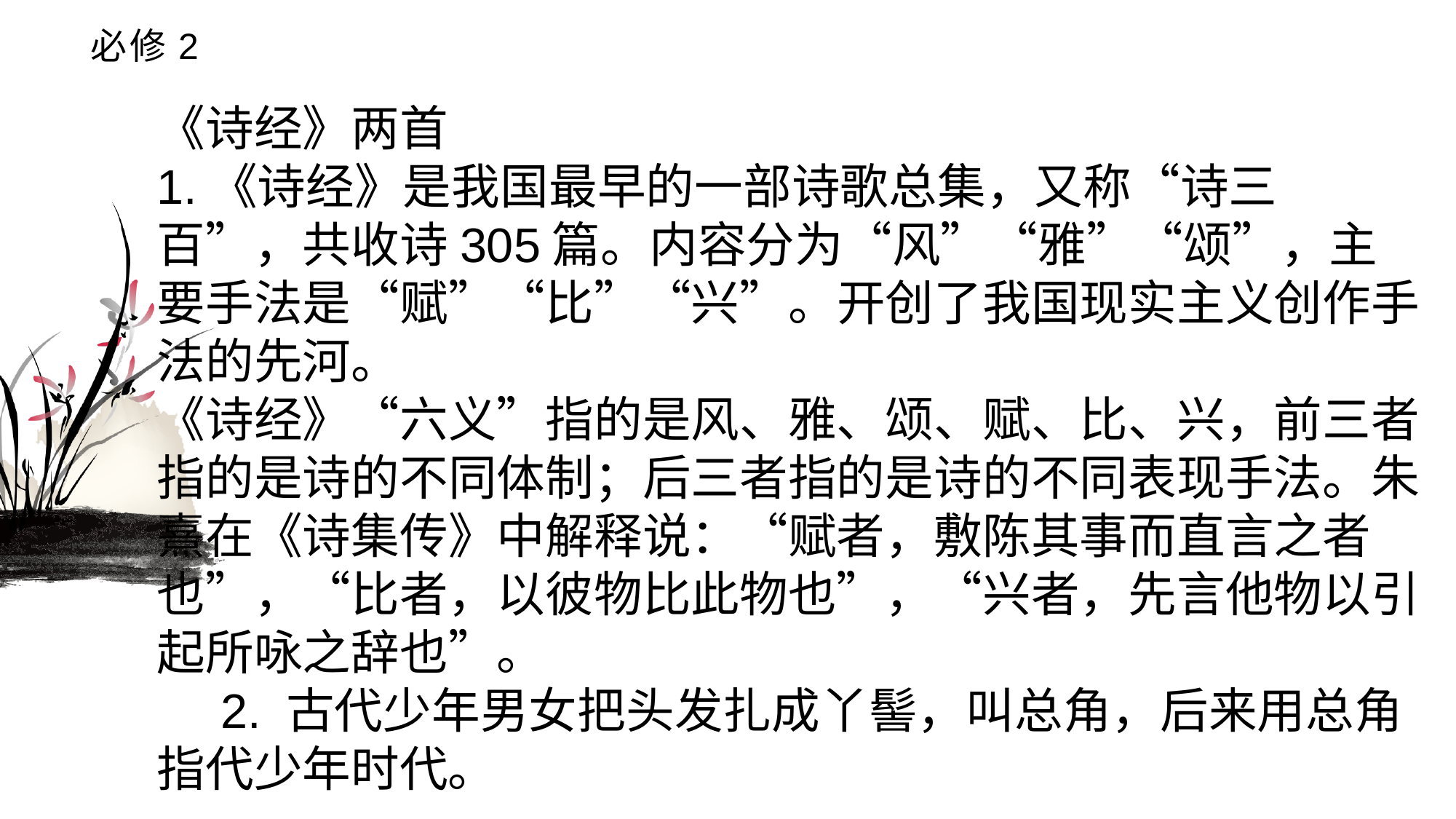

# 必修2
《诗经》两首1.《诗经》是我国最早的一部诗歌总集，又称“诗三百”，共收诗305篇。内容分为“风”“雅”“颂”，主要手法是“赋”“比”“兴”。开创了我国现实主义创作手法的先河。《诗经》“六义”指的是风、雅、颂、赋、比、兴，前三者指的是诗的不同体制；后三者指的是诗的不同表现手法。朱熹在《诗集传》中解释说：“赋者，敷陈其事而直言之者也”，“比者，以彼物比此物也”，“兴者，先言他物以引起所咏之辞也”。2. 古代少年男女把头发扎成丫髻，叫总角，后来用总角指代少年时代。